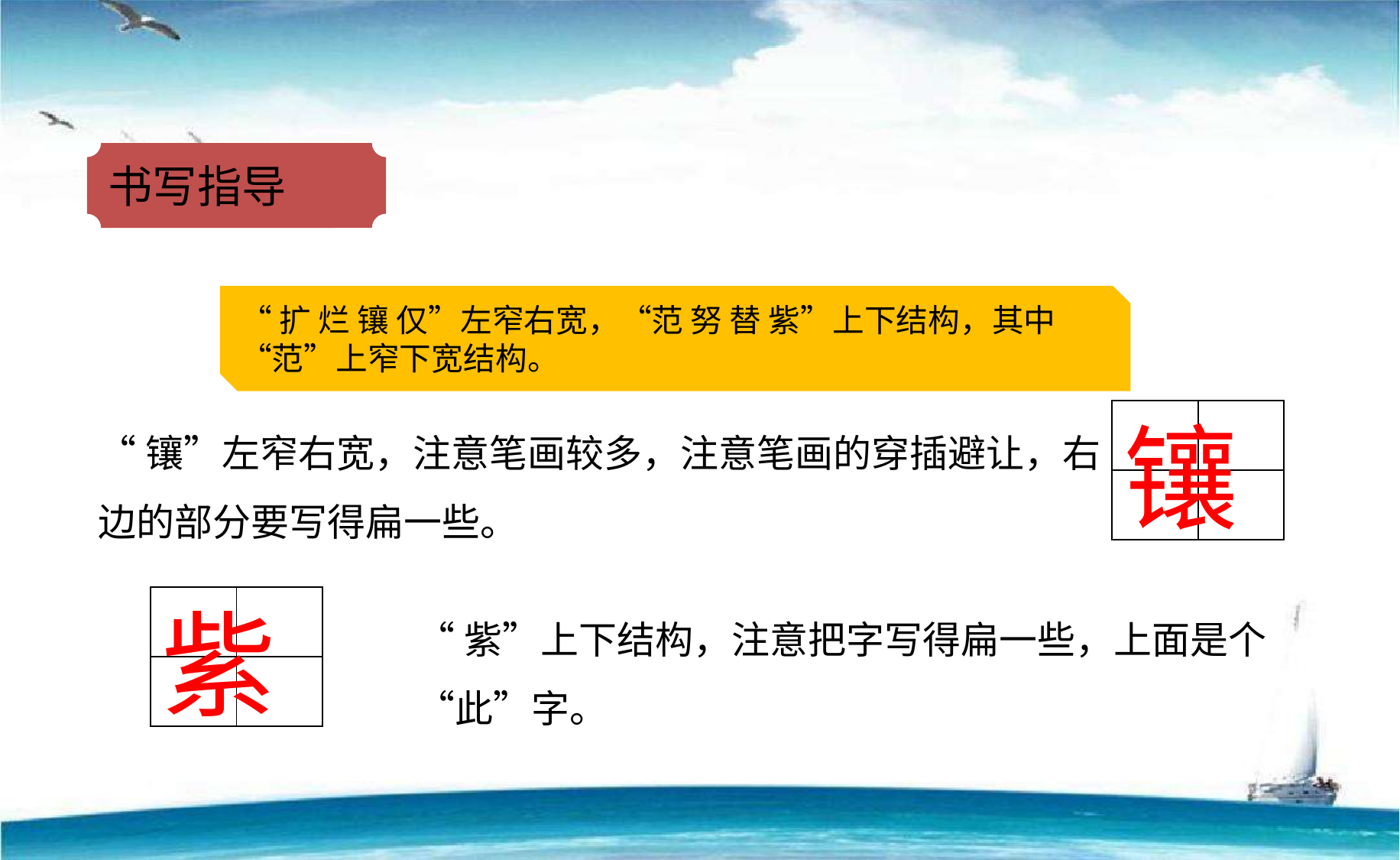

书写指导
“扩 烂 镶 仅”左窄右宽，“范 努 替 紫”上下结构，其中“范”上窄下宽结构。
“镶”左窄右宽，注意笔画较多，注意笔画的穿插避让，右边的部分要写得扁一些。
|  |  |
| --- | --- |
|  |  |
镶
|  |  |
| --- | --- |
|  |  |
紫
“紫”上下结构，注意把字写得扁一些，上面是个“此”字。